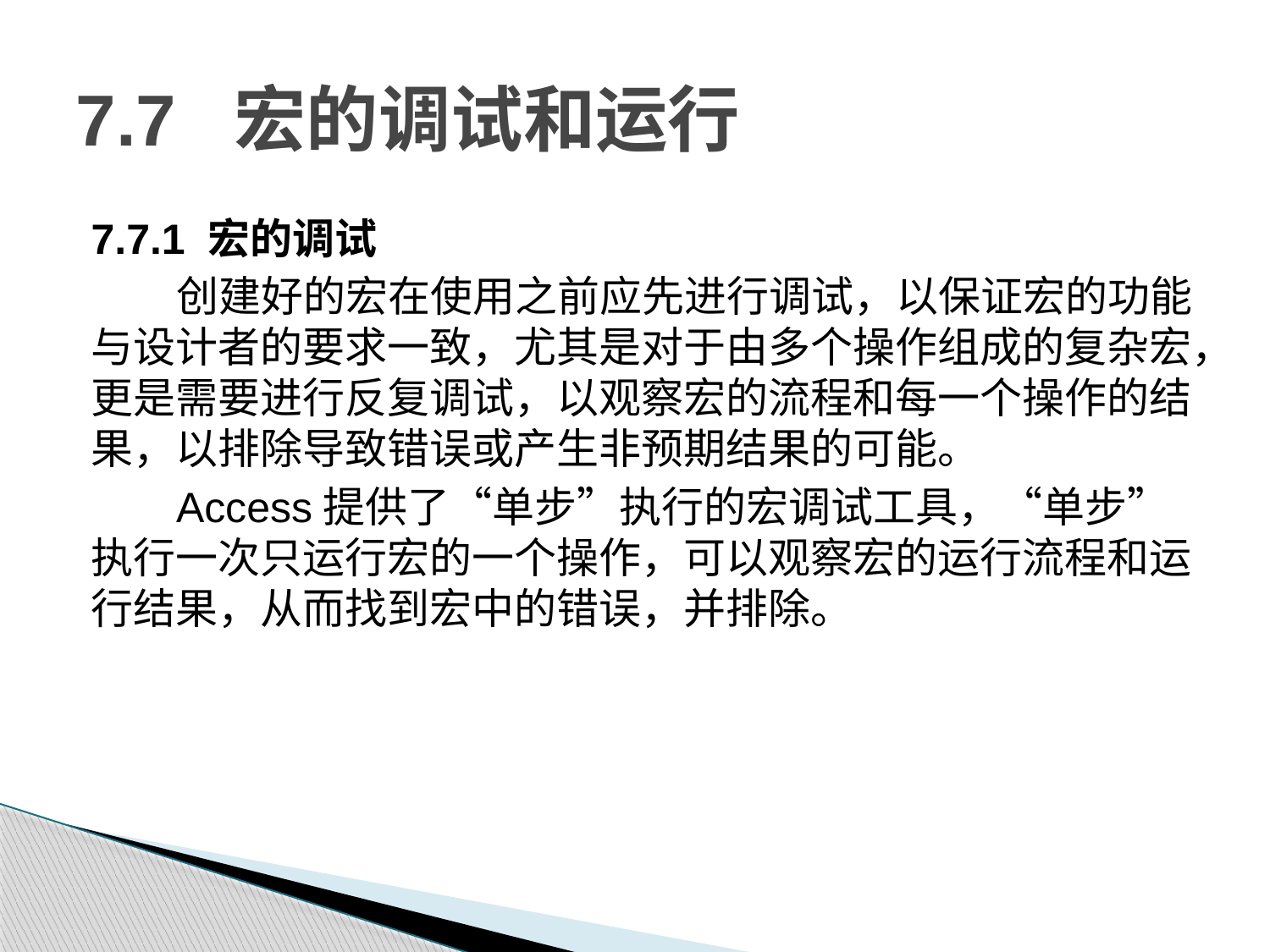

# 7.7  宏的调试和运行
7.7.1 宏的调试
创建好的宏在使用之前应先进行调试，以保证宏的功能与设计者的要求一致，尤其是对于由多个操作组成的复杂宏，更是需要进行反复调试，以观察宏的流程和每一个操作的结果，以排除导致错误或产生非预期结果的可能。
Access提供了“单步”执行的宏调试工具，“单步”执行一次只运行宏的一个操作，可以观察宏的运行流程和运行结果，从而找到宏中的错误，并排除。